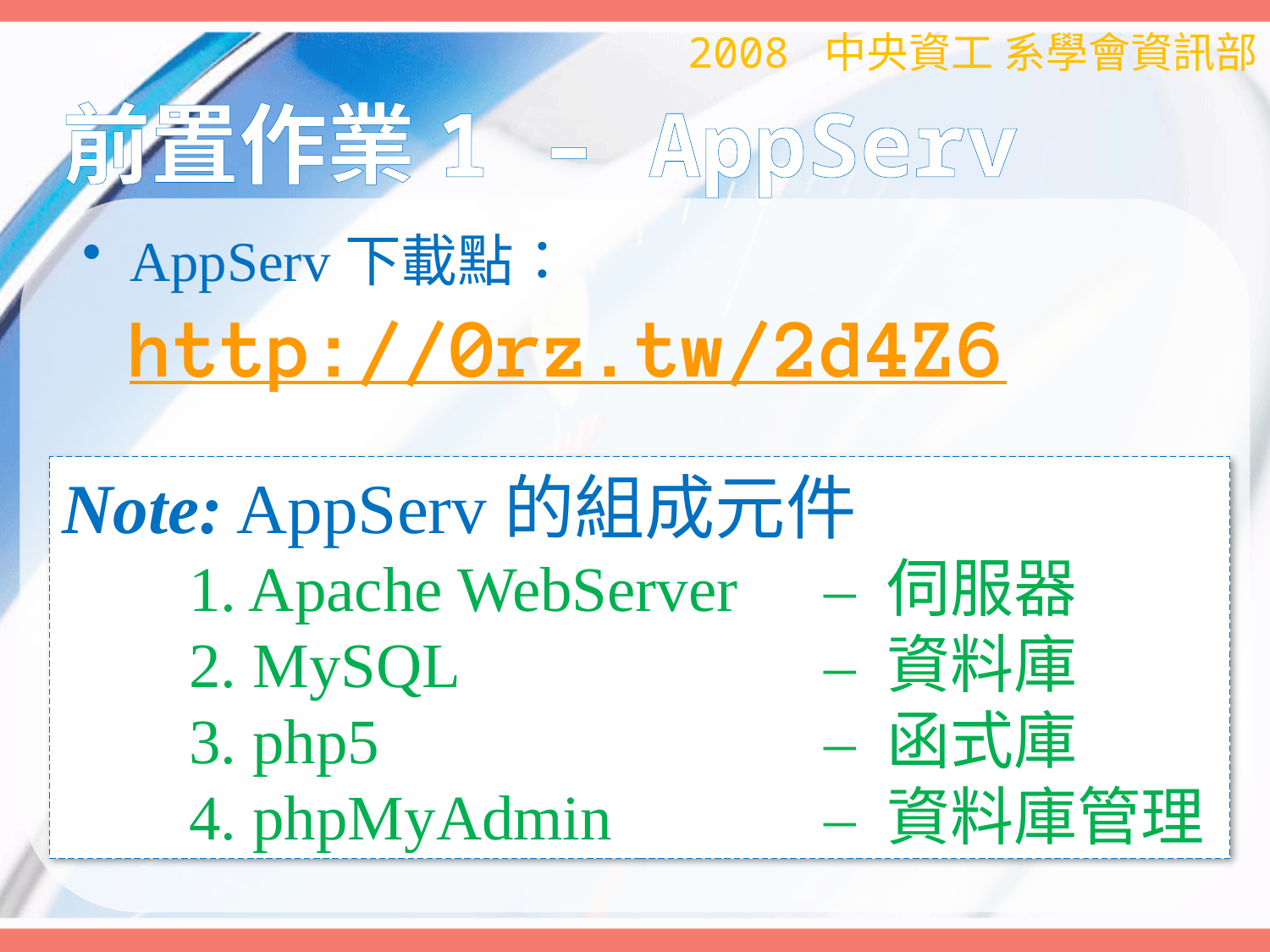

2008 中央資工 系學會資訊部
# 前置作業1 – AppServ

AppServ下載點：
http://0rz.tw/2d4Z6
Note: AppServ的組成元件
	1. Apache WebServer	– 伺服器
	2. MySQL		 	– 資料庫
	3. php5 				– 函式庫
	4. phpMyAdmin 		– 資料庫管理